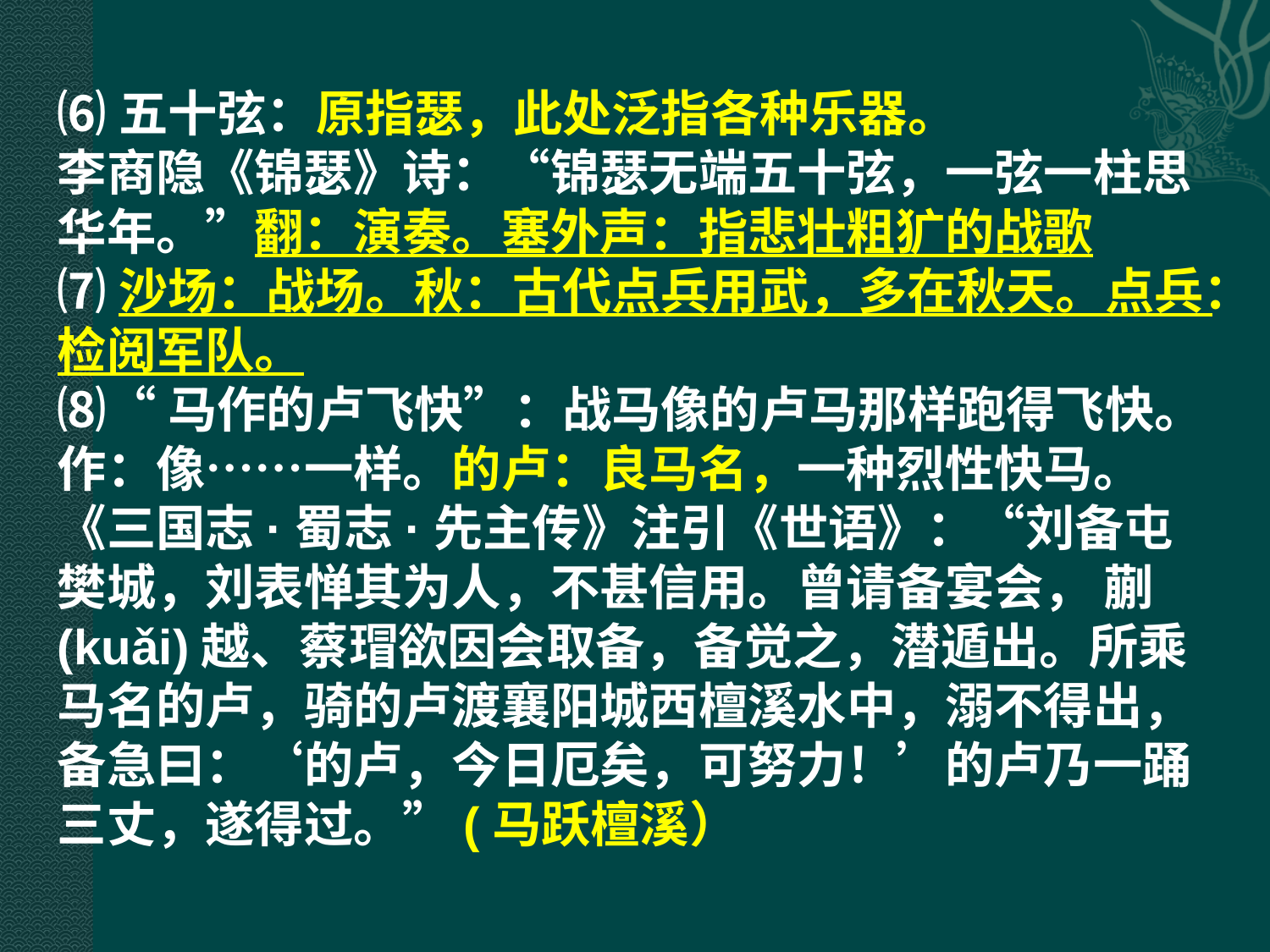

⑹五十弦：原指瑟，此处泛指各种乐器。
李商隐《锦瑟》诗：“锦瑟无端五十弦，一弦一柱思华年。”翻：演奏。塞外声：指悲壮粗犷的战歌
⑺沙场：战场。秋：古代点兵用武，多在秋天。点兵：检阅军队。
⑻“马作的卢飞快”：战马像的卢马那样跑得飞快。作：像……一样。的卢：良马名，一种烈性快马。《三国志·蜀志·先主传》注引《世语》：“刘备屯樊城，刘表惮其为人，不甚信用。曾请备宴会， 蒯(kuǎi)越、蔡瑁欲因会取备，备觉之，潜遁出。所乘马名的卢，骑的卢渡襄阳城西檀溪水中，溺不得出，备急曰：‘的卢，今日厄矣，可努力！’的卢乃一踊三丈，遂得过。”(马跃檀溪）